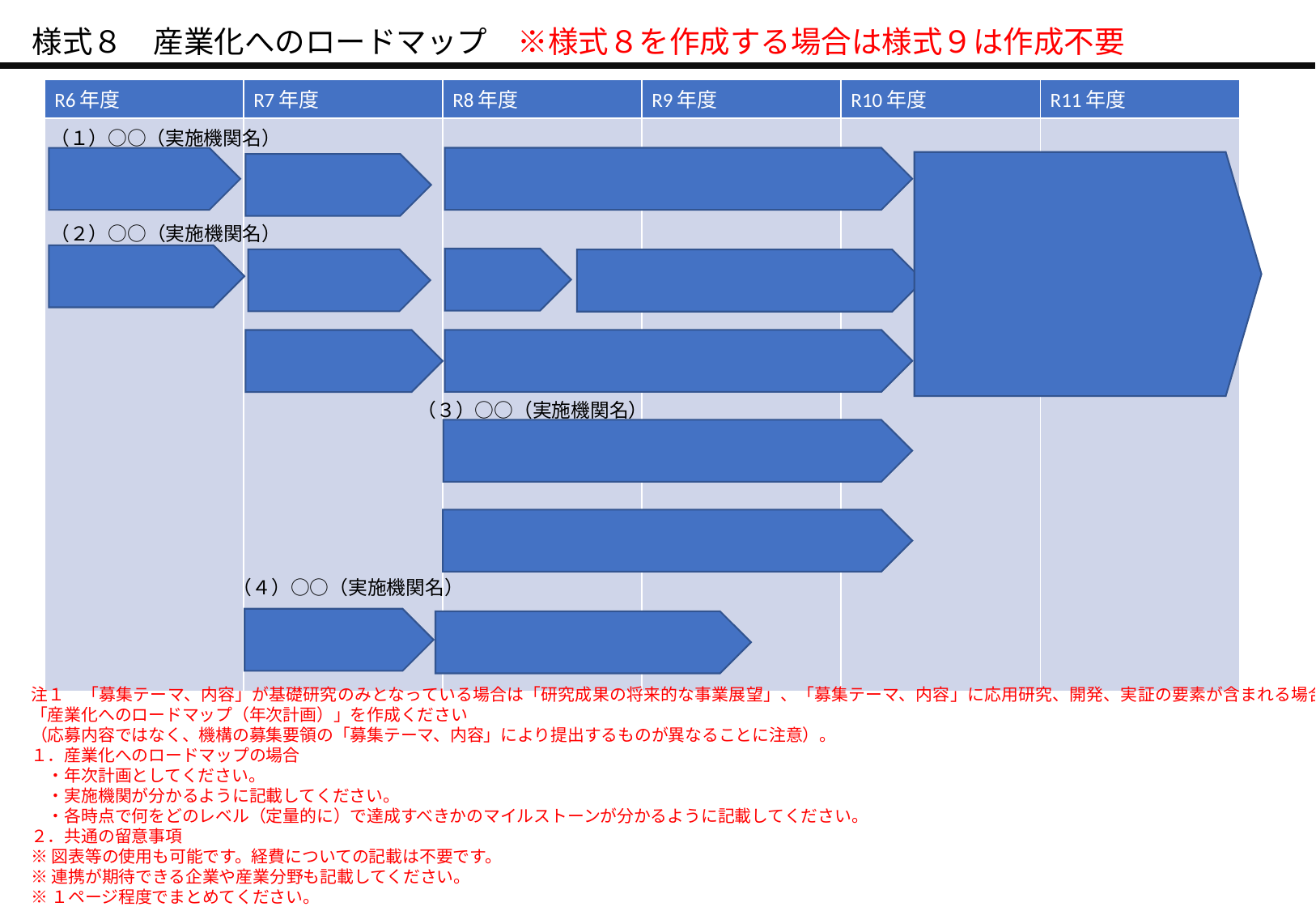

様式８　産業化へのロードマップ　※様式８を作成する場合は様式９は作成不要
| R6年度 | R7年度 | R8年度 | R9年度 | R10年度 | R11年度 |
| --- | --- | --- | --- | --- | --- |
|  |  |  |  |  |  |
（１）○○（実施機関名）

（２）○○（実施機関名）

（３）○○（実施機関名）

（４）○○（実施機関名）

注１　「募集テーマ、内容」が基礎研究のみとなっている場合は「研究成果の将来的な事業展望」、「募集テーマ、内容」に応用研究、開発、実証の要素が含まれる場合は「産業化へのロードマップ（年次計画）」を作成ください
（応募内容ではなく、機構の募集要領の「募集テーマ、内容」により提出するものが異なることに注意）。
１．産業化へのロードマップの場合
　・年次計画としてください。
　・実施機関が分かるように記載してください。
　・各時点で何をどのレベル（定量的に）で達成すべきかのマイルストーンが分かるように記載してください。
２．共通の留意事項
※図表等の使用も可能です。経費についての記載は不要です。
※連携が期待できる企業や産業分野も記載してください。
※１ページ程度でまとめてください。